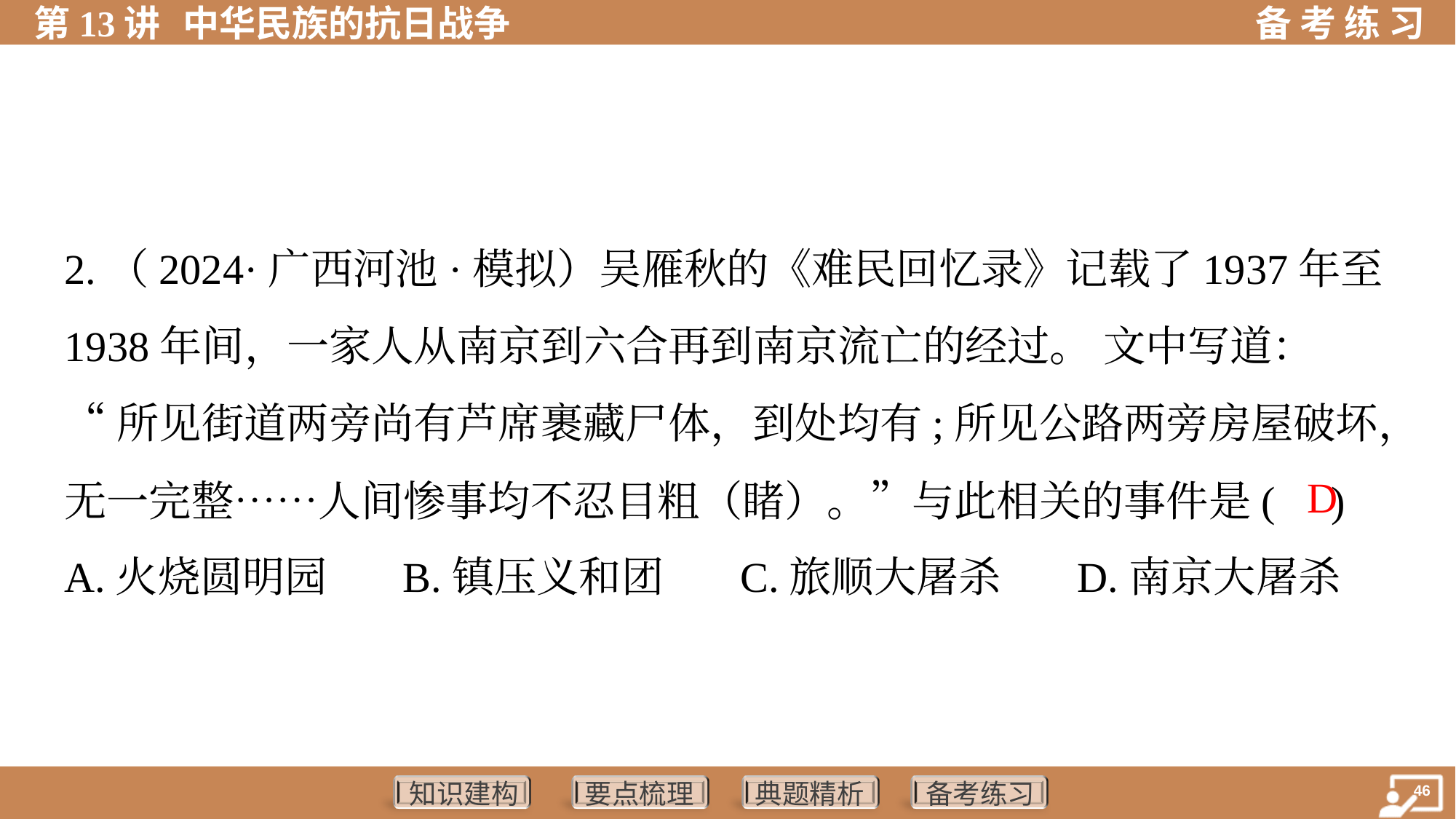

2.（2024·广西河池·模拟）吴雁秋的《难民回忆录》记载了1937年至
1938年间，一家人从南京到六合再到南京流亡的经过。 文中写道：
“所见街道两旁尚有芦席裹藏尸体，到处均有;所见公路两旁房屋破坏，
无一完整……人间惨事均不忍目粗（睹）。”与此相关的事件是(     )
  D
A.火烧圆明园	B.镇压义和团	C.旅顺大屠杀	D.南京大屠杀